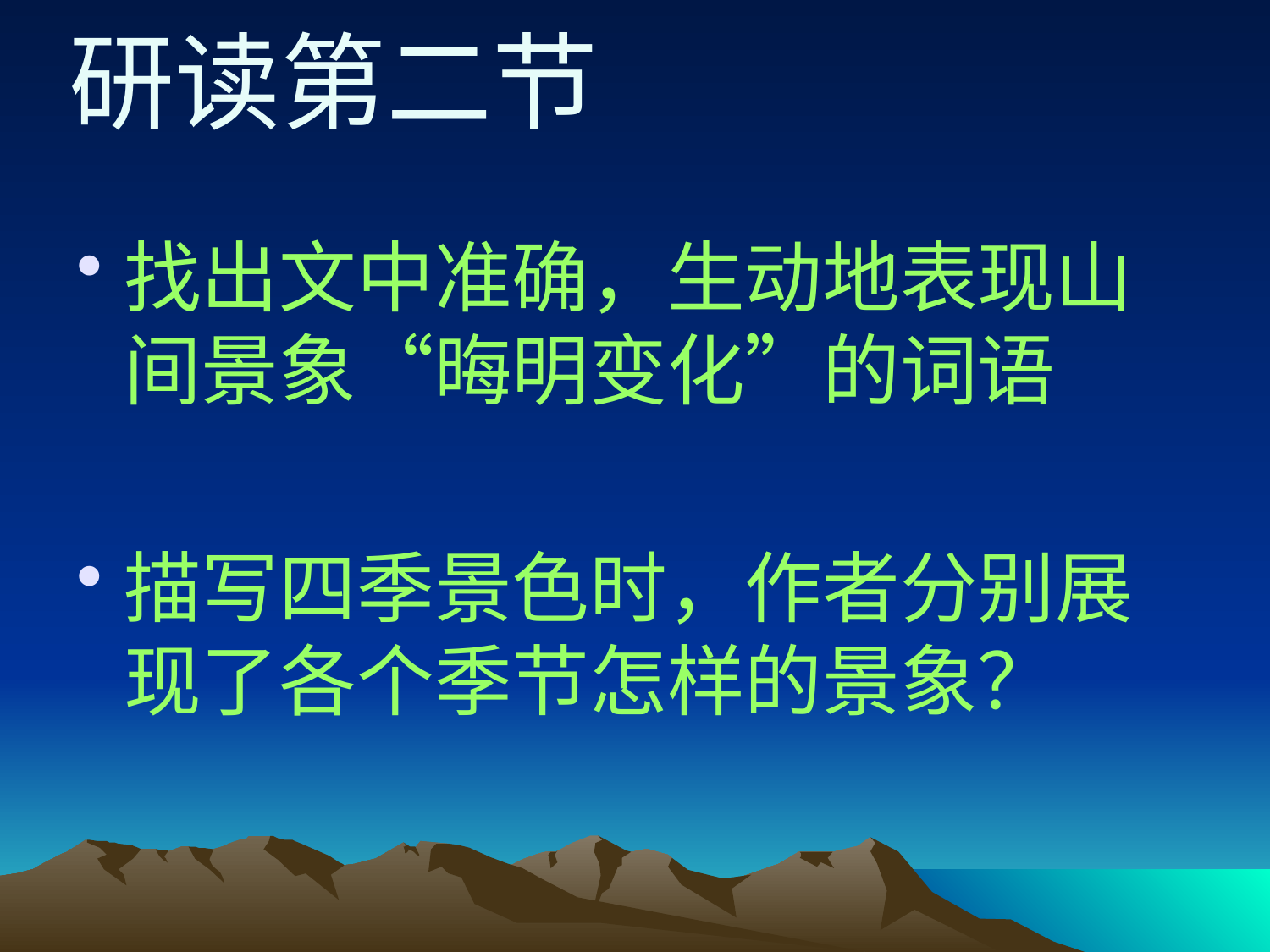

# 研读第二节
找出文中准确，生动地表现山间景象“晦明变化”的词语

描写四季景色时，作者分别展现了各个季节怎样的景象？